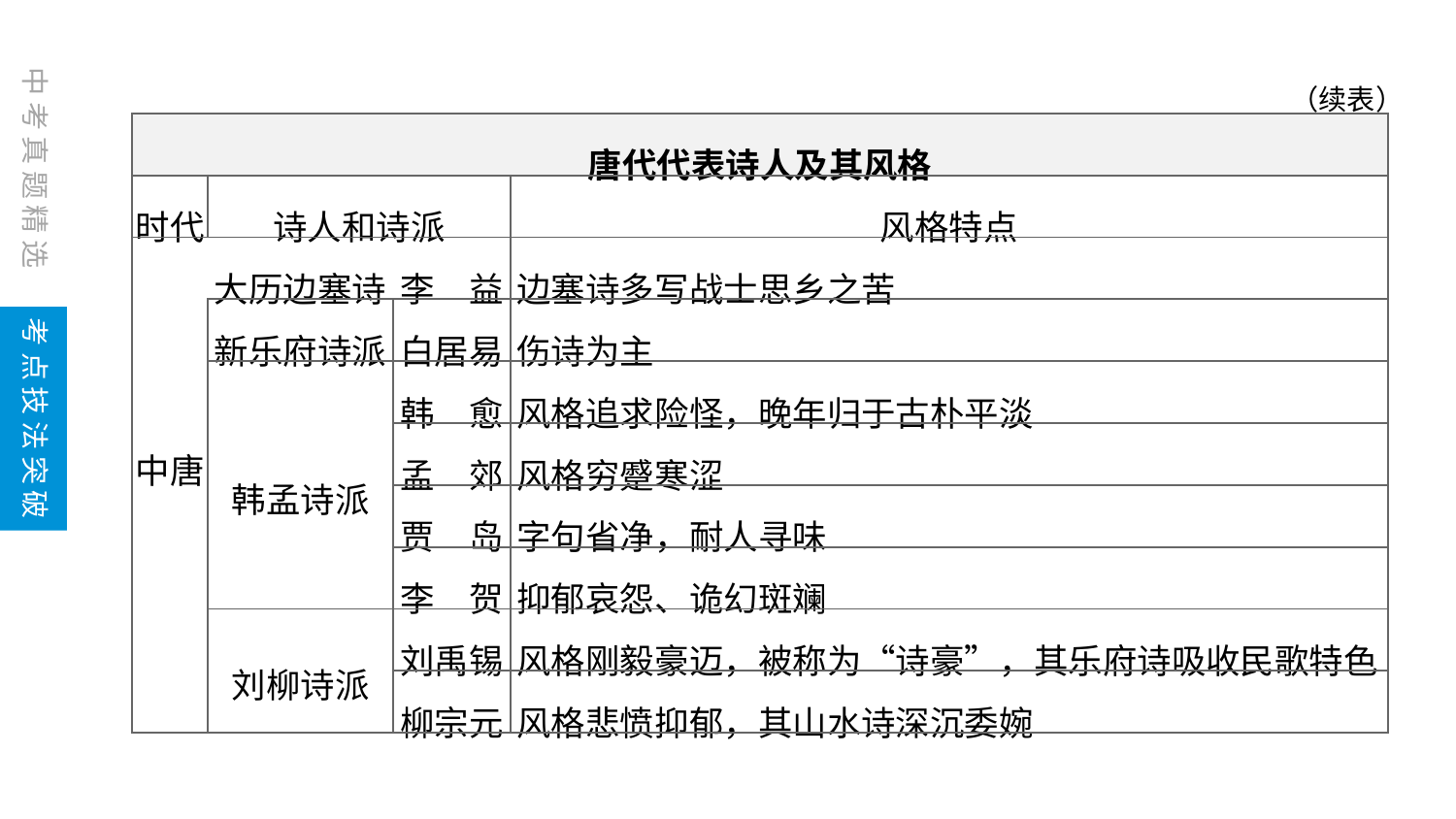

（续表）
| 唐代代表诗人及其风格 |  |  |  |
| --- | --- | --- | --- |
| 时代 | 诗人和诗派 |  | 风格特点 |
| 中唐 | 大历边塞诗 | 李　益 | 边塞诗多写战士思乡之苦 |
|  | 新乐府诗派 | 白居易 | 伤诗为主 |
|  | 韩孟诗派 | 韩　愈 | 风格追求险怪，晚年归于古朴平淡 |
|  |  | 孟　郊 | 风格穷蹙寒涩 |
|  |  | 贾　岛 | 字句省净，耐人寻味 |
|  |  | 李　贺 | 抑郁哀怨、诡幻斑斓 |
|  | 刘柳诗派 | 刘禹锡 | 风格刚毅豪迈，被称为“诗豪”，其乐府诗吸收民歌特色 |
|  |  | 柳宗元 | 风格悲愤抑郁，其山水诗深沉委婉 |